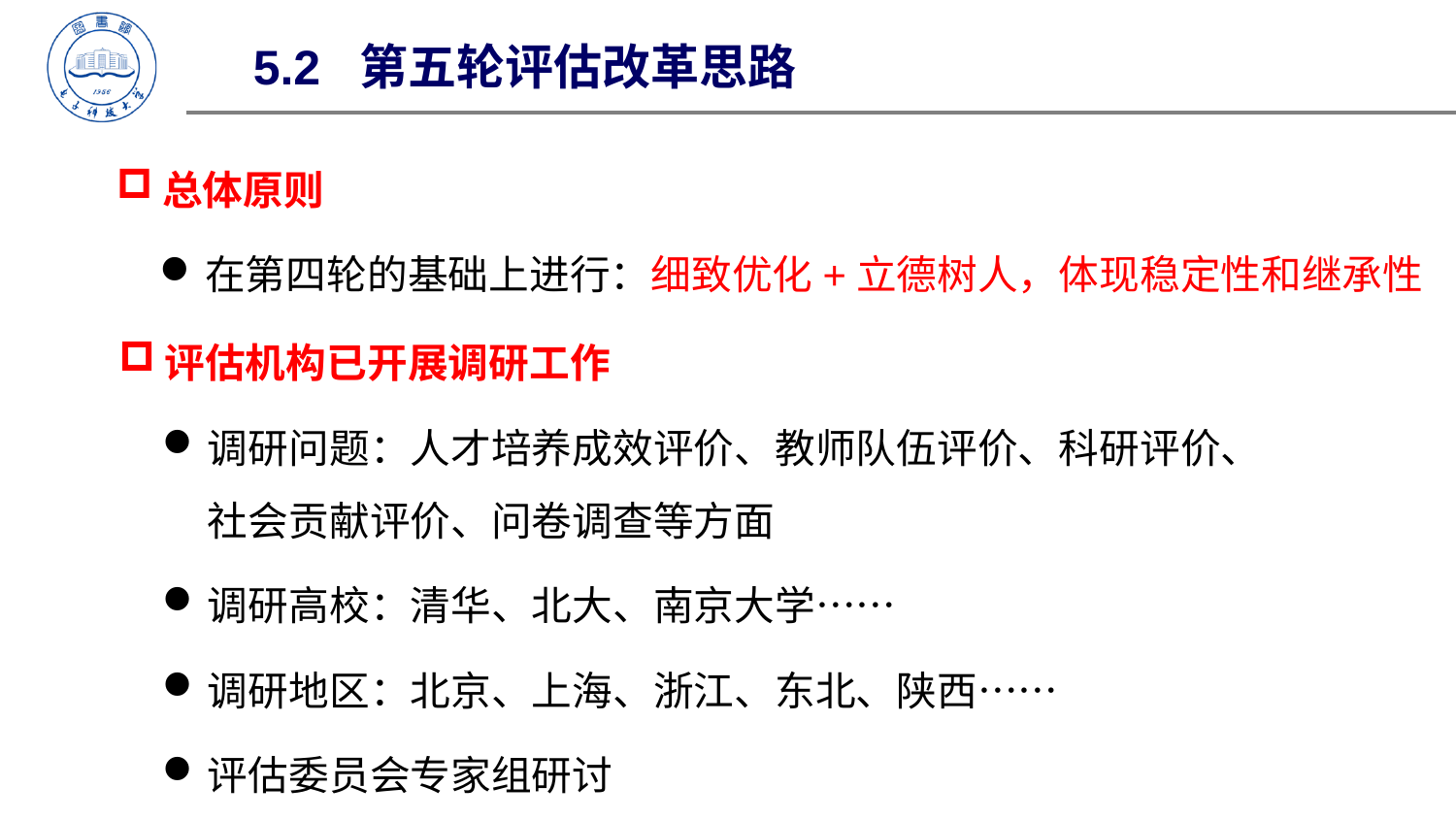

5.2  第五轮评估改革思路
总体原则
在第四轮的基础上进行：细致优化+立德树人，体现稳定性和继承性
评估机构已开展调研工作
调研问题：人才培养成效评价、教师队伍评价、科研评价、社会贡献评价、问卷调查等方面
调研高校：清华、北大、南京大学……
调研地区：北京、上海、浙江、东北、陕西……
评估委员会专家组研讨